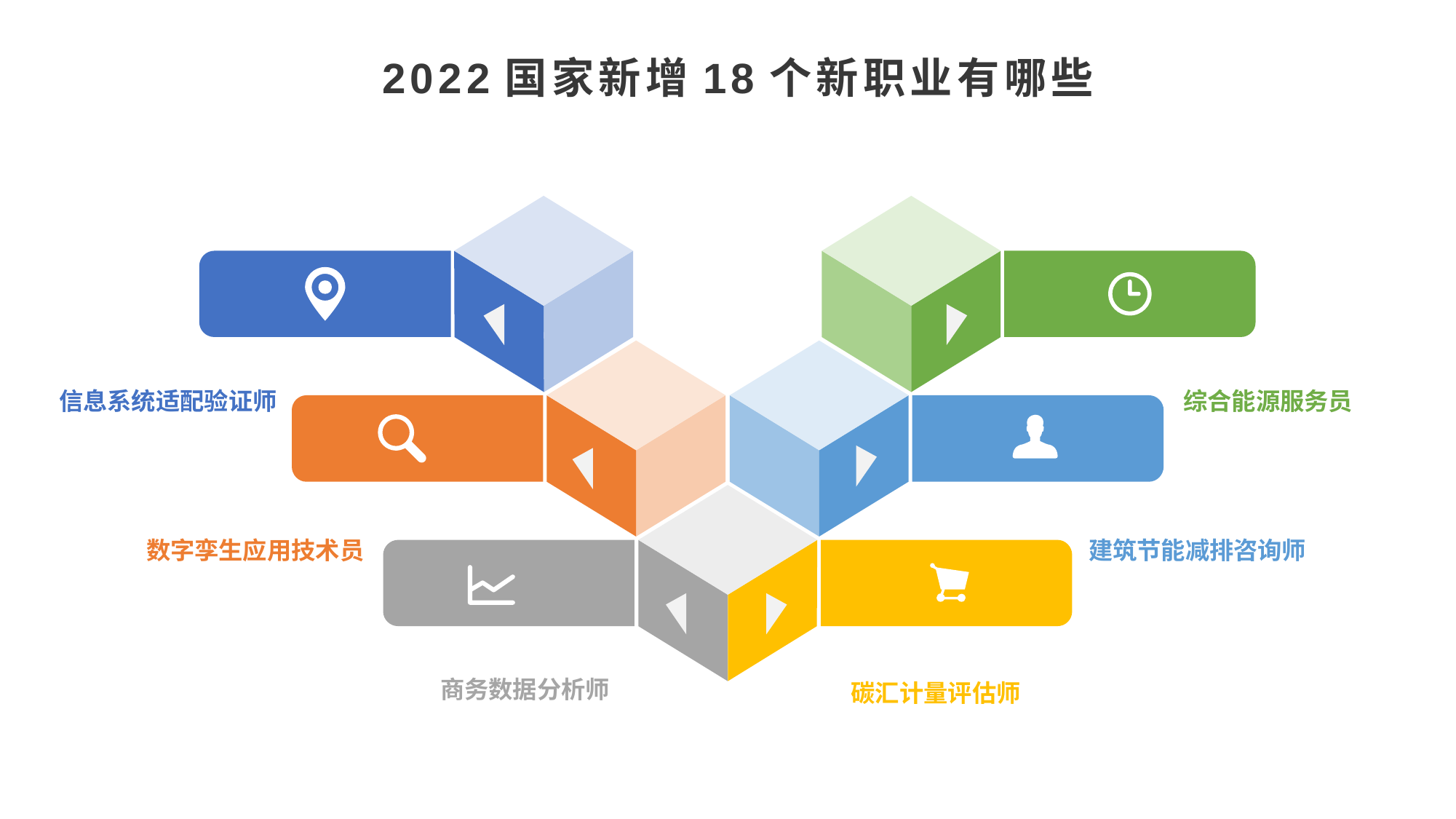

2022国家新增18个新职业有哪些

信息系统适配验证师
综合能源服务员

数字孪生应用技术员
建筑节能减排咨询师

商务数据分析师
碳汇计量评估师